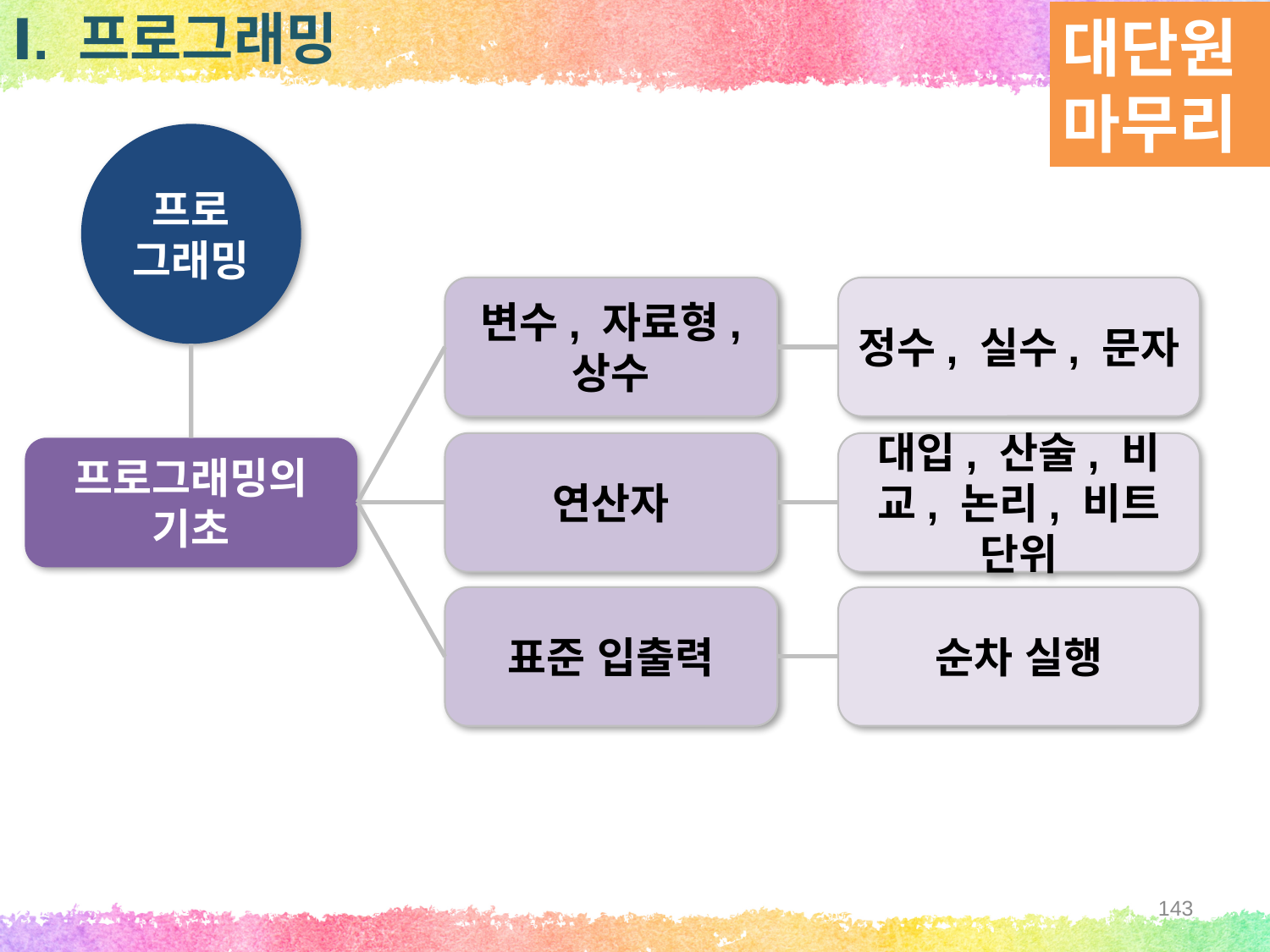

대단원 마무리
Ⅰ. 프로그래밍
프로
그래밍
변수, 자료형, 상수
정수, 실수, 문자
연산자
대입, 산술, 비교, 논리, 비트 단위
프로그래밍의 기초
표준 입출력
순차 실행
143